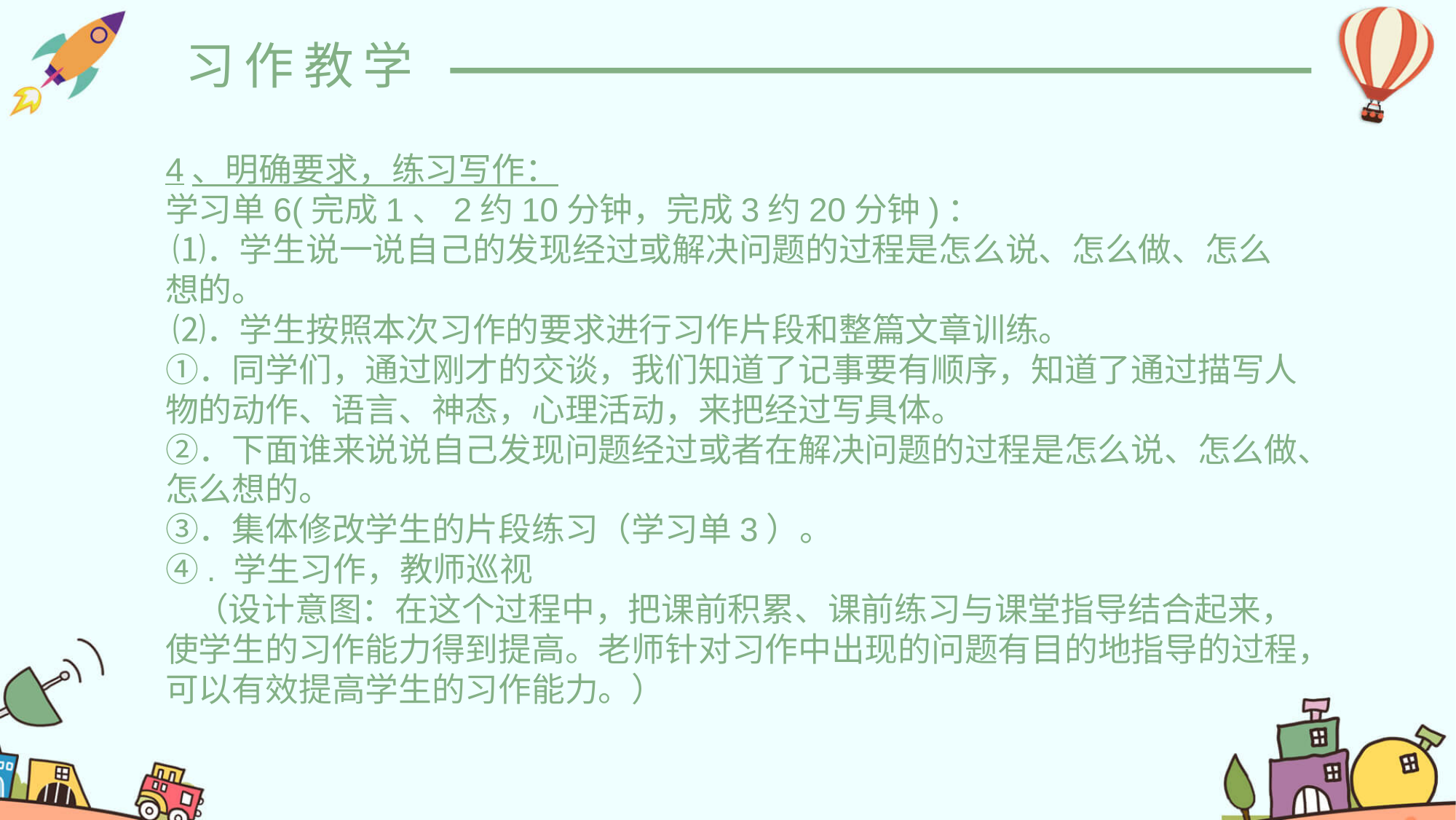

习作教学

4、明确要求，练习写作：
学习单6(完成1、2约10分钟，完成3约20分钟)：
 ⑴．学生说一说自己的发现经过或解决问题的过程是怎么说、怎么做、怎么想的。
 ⑵．学生按照本次习作的要求进行习作片段和整篇文章训练。
①．同学们，通过刚才的交谈，我们知道了记事要有顺序，知道了通过描写人物的动作、语言、神态，心理活动，来把经过写具体。
②．下面谁来说说自己发现问题经过或者在解决问题的过程是怎么说、怎么做、怎么想的。
③．集体修改学生的片段练习（学习单3）。
④. 学生习作，教师巡视
    （设计意图：在这个过程中，把课前积累、课前练习与课堂指导结合起来，使学生的习作能力得到提高。老师针对习作中出现的问题有目的地指导的过程，可以有效提高学生的习作能力。）